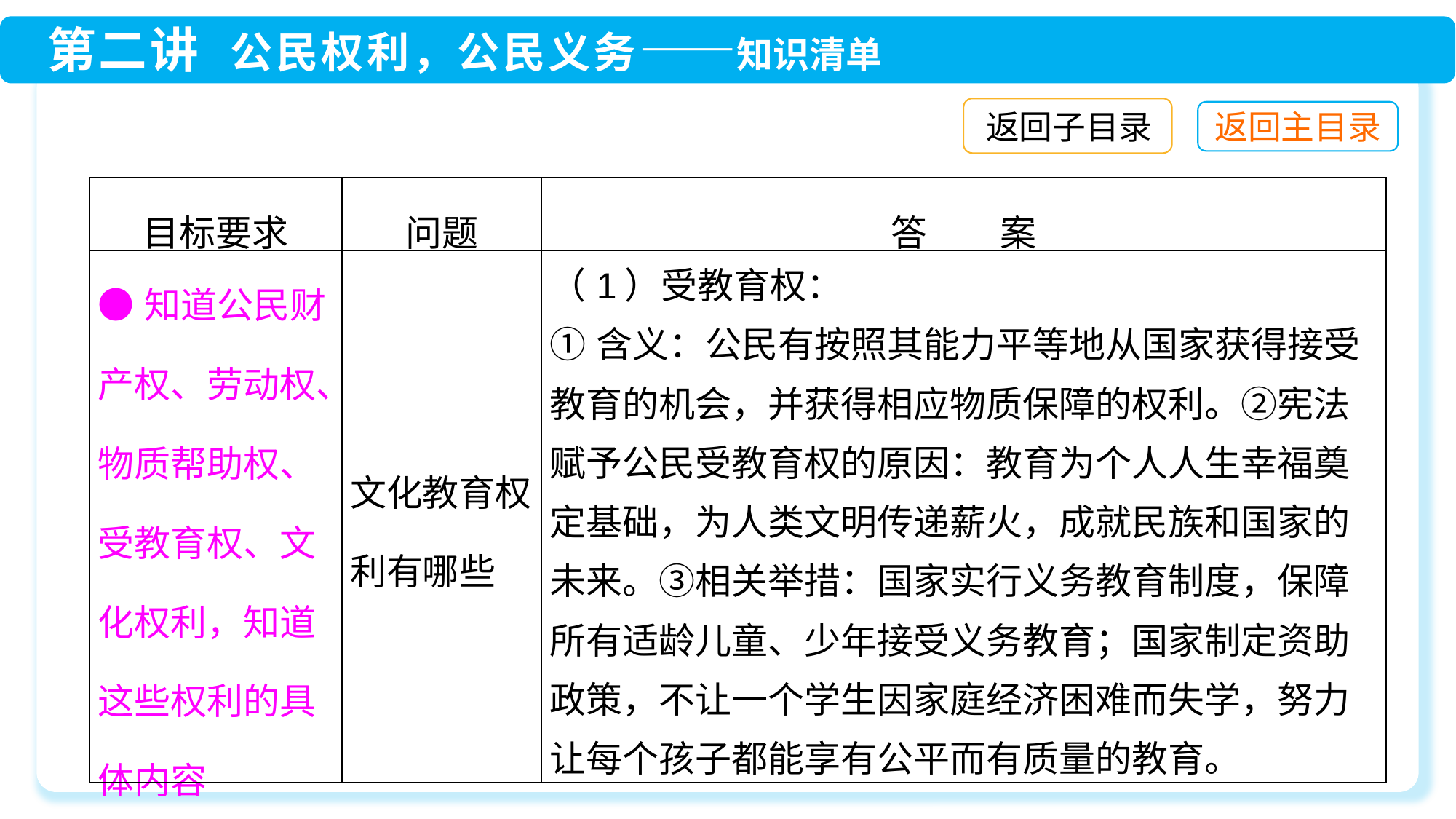

返回子目录
| 目标要求 | 问题 | 答　　案 |
| --- | --- | --- |
| ●知道公民财产权、劳动权、物质帮助权、受教育权、文化权利，知道这些权利的具体内容 | 文化教育权利有哪些 | （1）受教育权： ①含义：公民有按照其能力平等地从国家获得接受教育的机会，并获得相应物质保障的权利。②宪法赋予公民受教育权的原因：教育为个人人生幸福奠定基础，为人类文明传递薪火，成就民族和国家的未来。③相关举措：国家实行义务教育制度，保障所有适龄儿童、少年接受义务教育；国家制定资助政策，不让一个学生因家庭经济困难而失学，努力让每个孩子都能享有公平而有质量的教育。 |